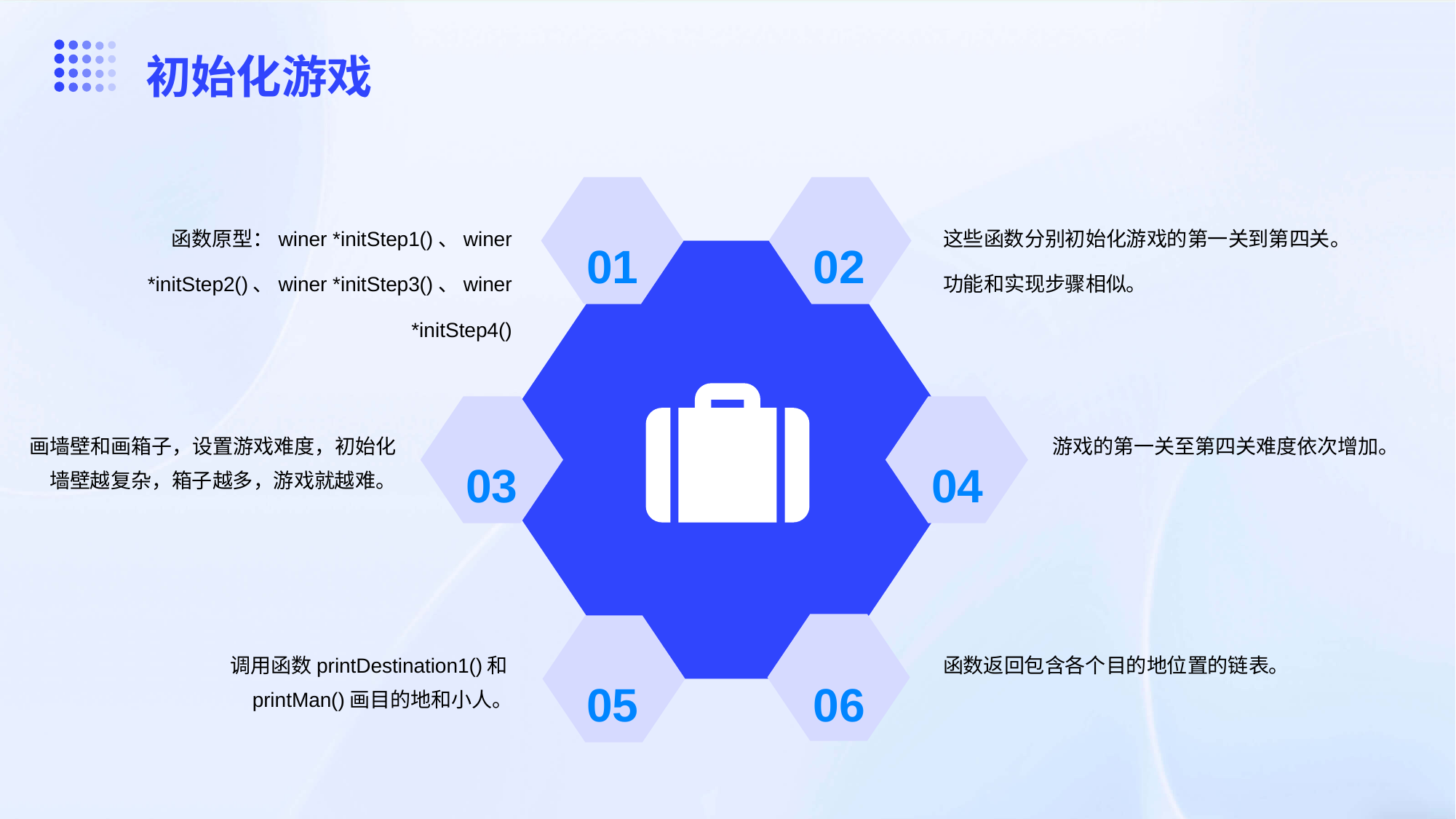

初始化游戏

01
02
函数原型：winer *initStep1()、winer *initStep2()、winer *initStep3()、winer *initStep4()
这些函数分别初始化游戏的第一关到第四关。功能和实现步骤相似。

03
04
画墙壁和画箱子，设置游戏难度，初始化墙壁越复杂，箱子越多，游戏就越难。
游戏的第一关至第四关难度依次增加。

05
06
调用函数printDestination1()和printMan()画目的地和小人。
函数返回包含各个目的地位置的链表。